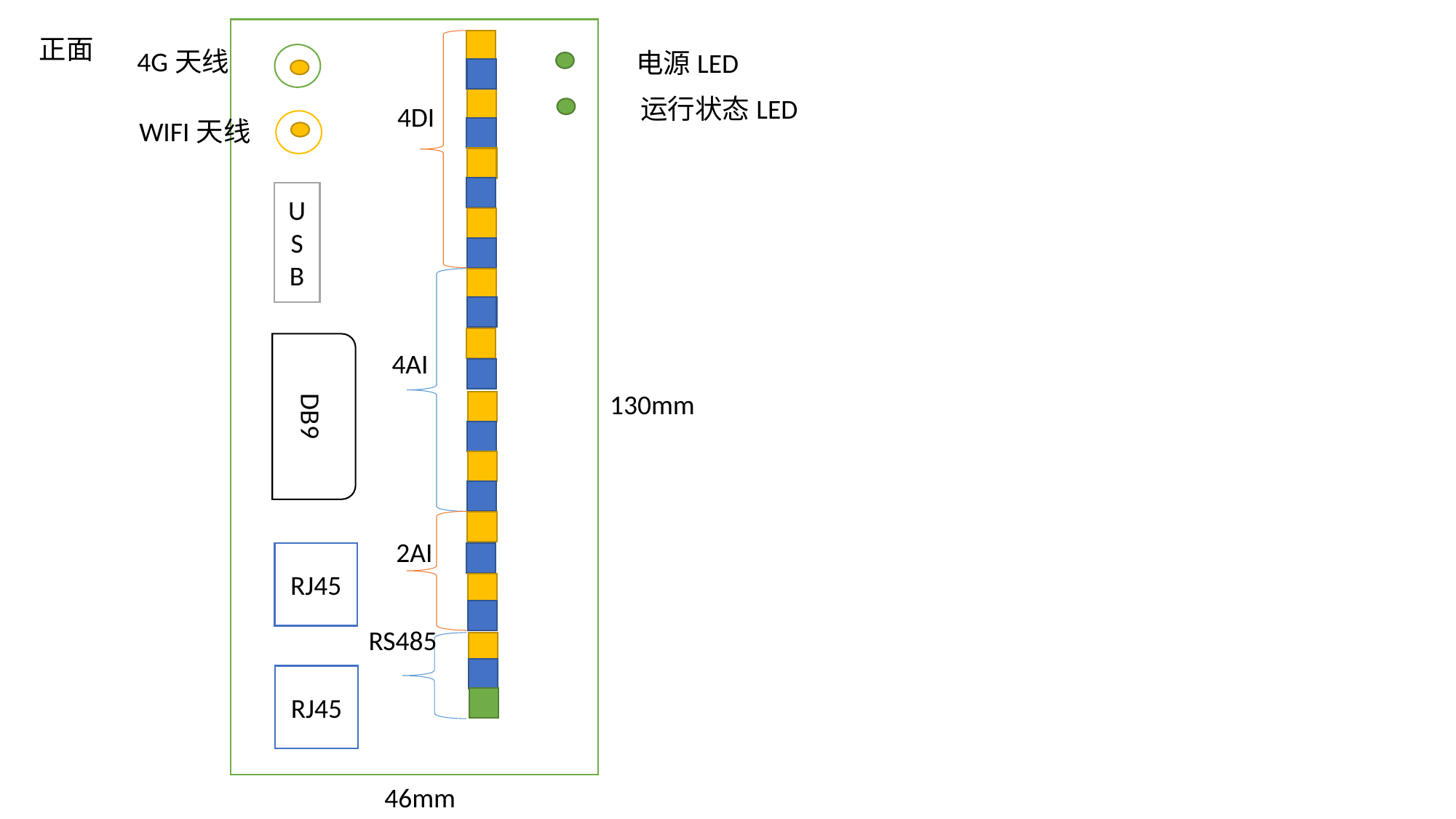

正面

4G天线
电源LED

运行状态LED

4DI

WIFI天线

U SB

4AI

DB9
130mm

2AI
RJ45

RS485

RJ45

46mm